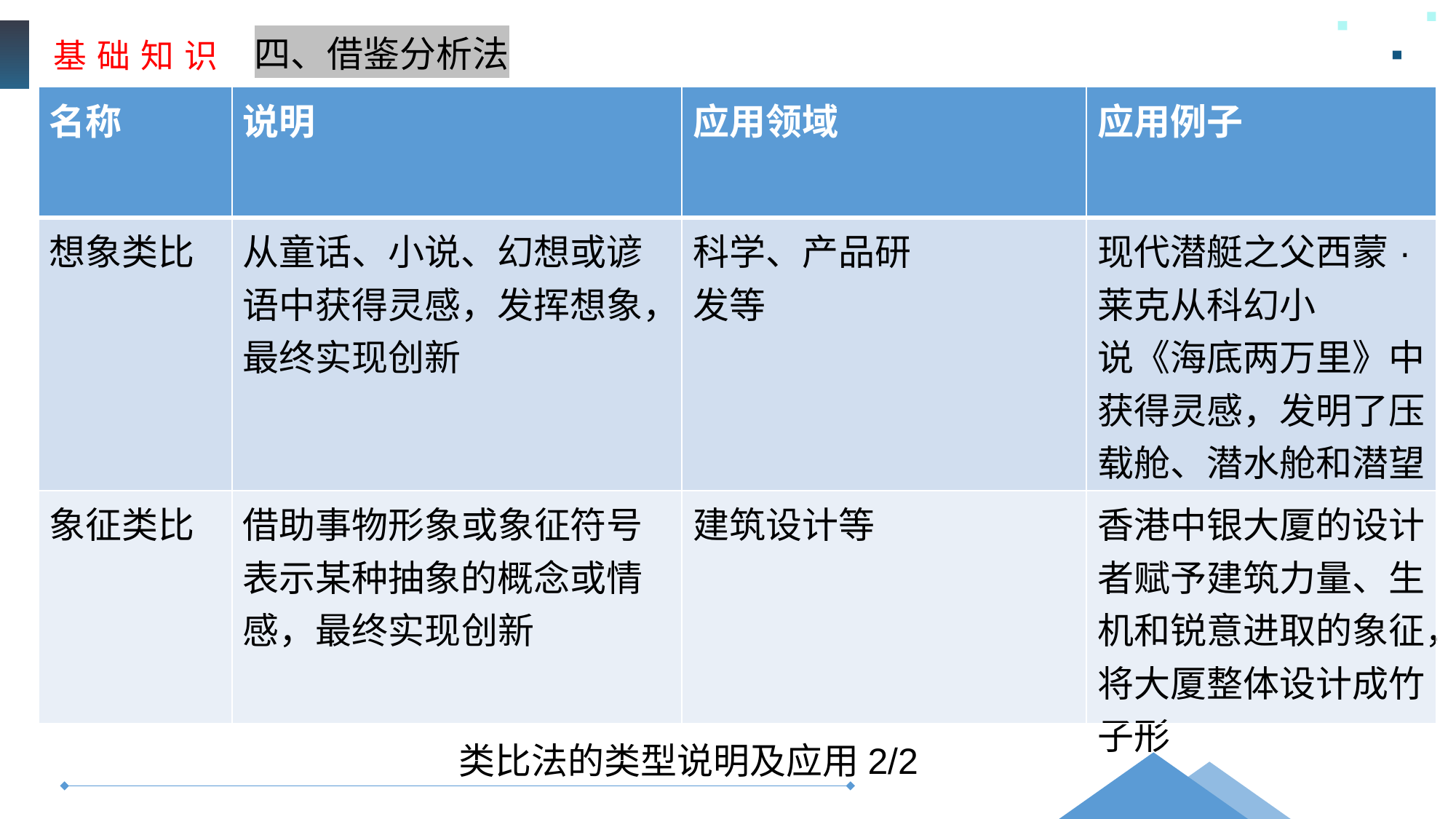

基 础 知 识

四、借鉴分析法
| 名称 | 说明 | 应用领域 | 应用例子 |
| --- | --- | --- | --- |
| 想象类比 | 从童话、小说、幻想或谚语中获得灵感，发挥想象，最终实现创新 | 科学、产品研 发等 | 现代潜艇之父西蒙·莱克从科幻小 说《海底两万里》中获得灵感，发明了压载舱、潜水舱和潜望镜 |
| 象征类比 | 借助事物形象或象征符号表示某种抽象的概念或情感，最终实现创新 | 建筑设计等 | 香港中银大厦的设计者赋予建筑力量、生机和锐意进取的象征，将大厦整体设计成竹子形 |

类比法的类型说明及应用2/2